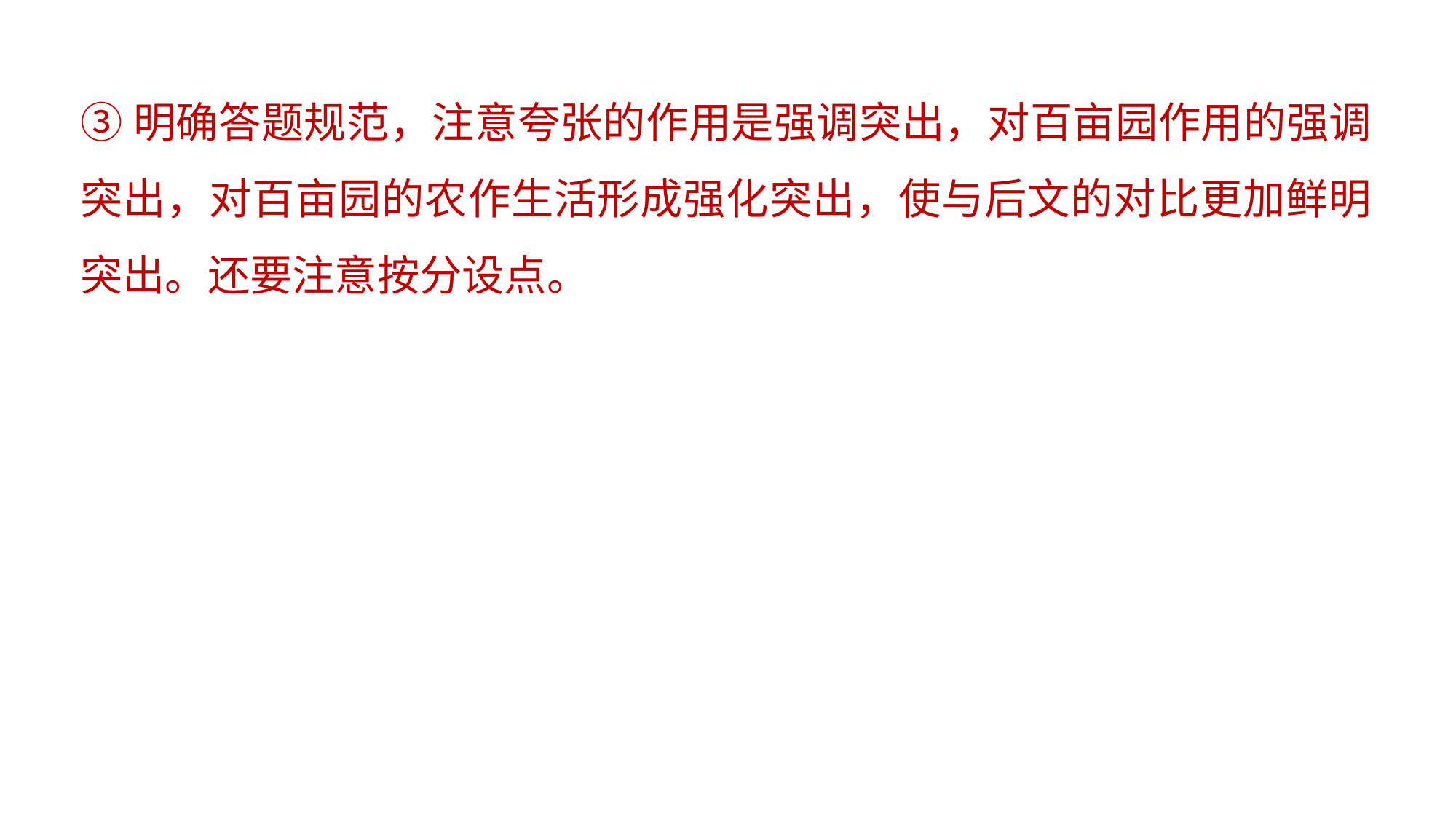

③明确答题规范，注意夸张的作用是强调突出，对百亩园作用的强调突出，对百亩园的农作生活形成强化突出，使与后文的对比更加鲜明突出。还要注意按分设点。